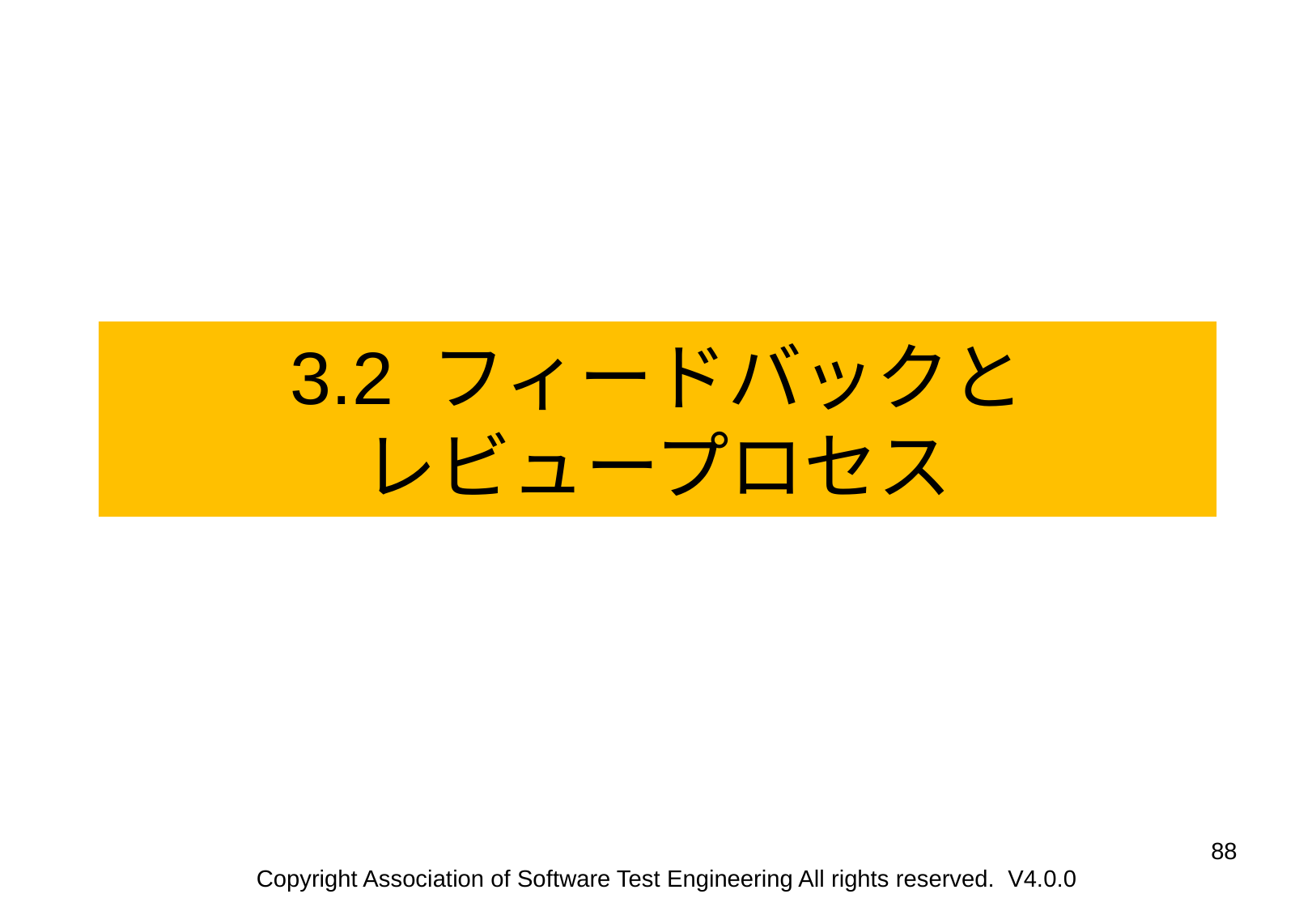

3.2 フィードバックと
レビュープロセス
88
Copyright Association of Software Test Engineering All rights reserved.  V4.0.0